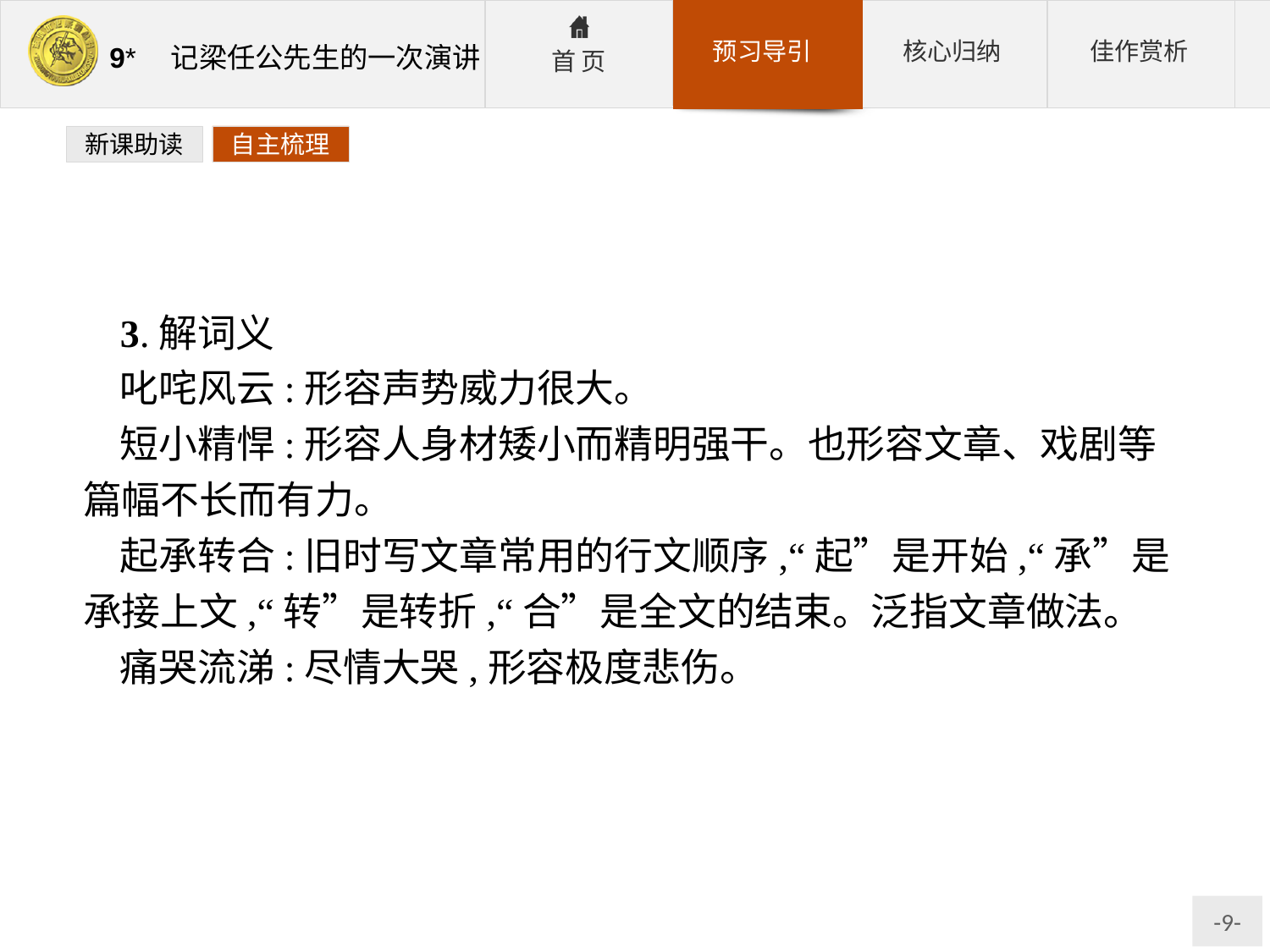

新课助读
自主梳理
3.解词义
叱咤风云:形容声势威力很大。
短小精悍:形容人身材矮小而精明强干。也形容文章、戏剧等篇幅不长而有力。
起承转合:旧时写文章常用的行文顺序,“起”是开始,“承”是承接上文,“转”是转折,“合”是全文的结束。泛指文章做法。
痛哭流涕:尽情大哭,形容极度悲伤。